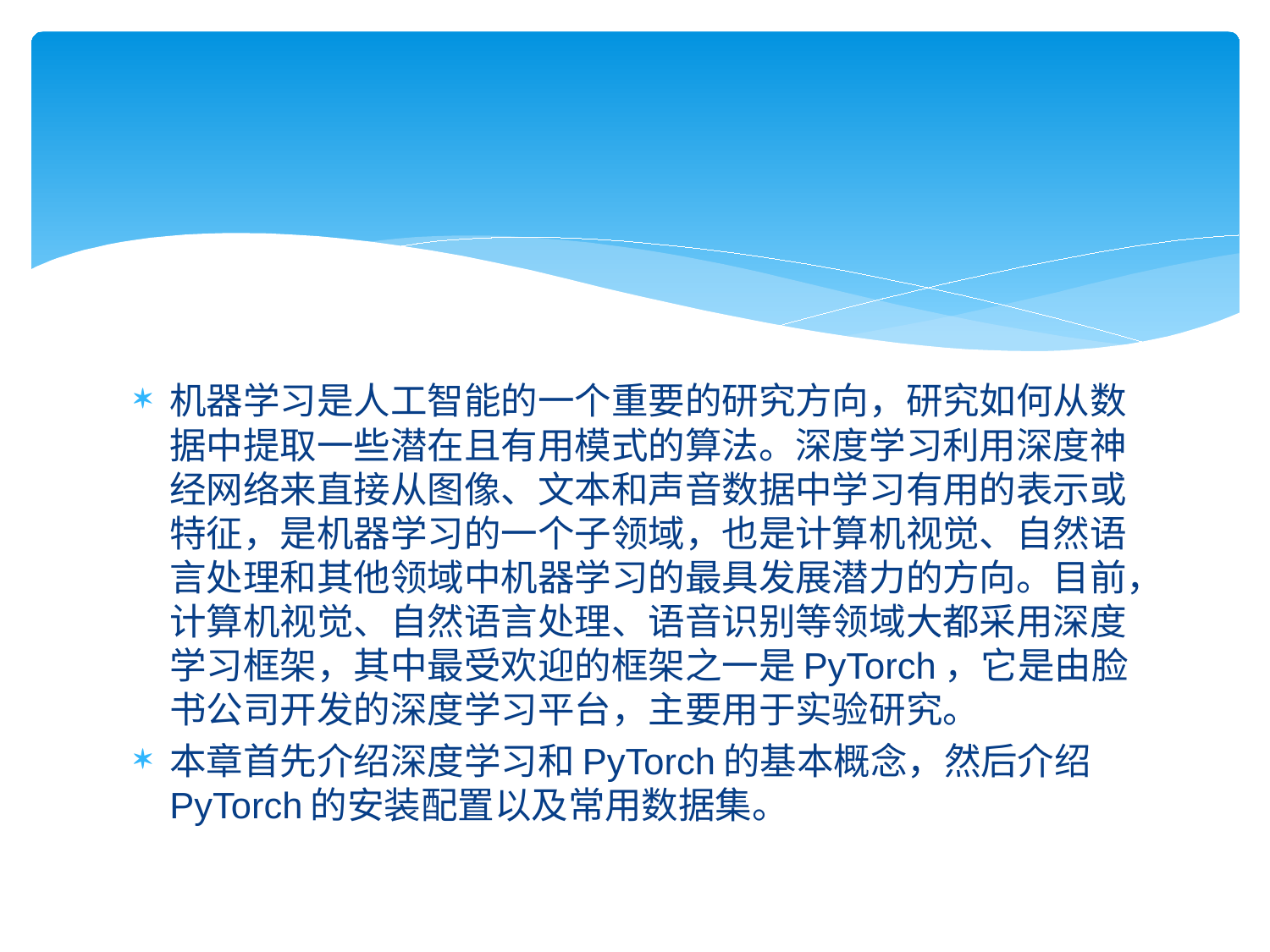

#
机器学习是人工智能的一个重要的研究方向，研究如何从数据中提取一些潜在且有用模式的算法。深度学习利用深度神经网络来直接从图像、文本和声音数据中学习有用的表示或特征，是机器学习的一个子领域，也是计算机视觉、自然语言处理和其他领域中机器学习的最具发展潜力的方向。目前，计算机视觉、自然语言处理、语音识别等领域大都采用深度学习框架，其中最受欢迎的框架之一是PyTorch，它是由脸书公司开发的深度学习平台，主要用于实验研究。
本章首先介绍深度学习和PyTorch的基本概念，然后介绍PyTorch的安装配置以及常用数据集。